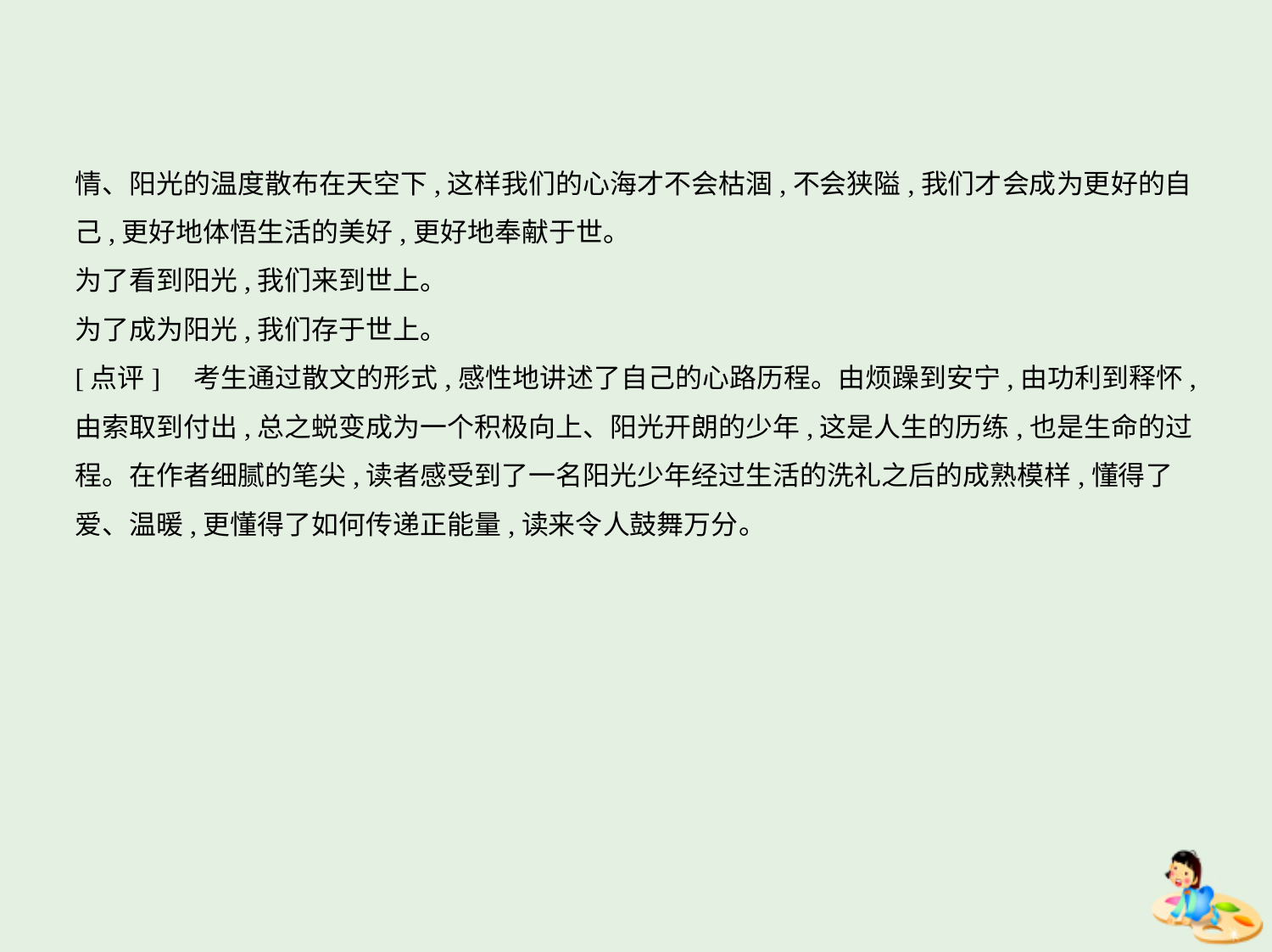

情、阳光的温度散布在天空下,这样我们的心海才不会枯涸,不会狭隘,我们才会成为更好的自
己,更好地体悟生活的美好,更好地奉献于世。
为了看到阳光,我们来到世上。
为了成为阳光,我们存于世上。
[点评]　考生通过散文的形式,感性地讲述了自己的心路历程。由烦躁到安宁,由功利到释怀,
由索取到付出,总之蜕变成为一个积极向上、阳光开朗的少年,这是人生的历练,也是生命的过
程。在作者细腻的笔尖,读者感受到了一名阳光少年经过生活的洗礼之后的成熟模样,懂得了
爱、温暖,更懂得了如何传递正能量,读来令人鼓舞万分。